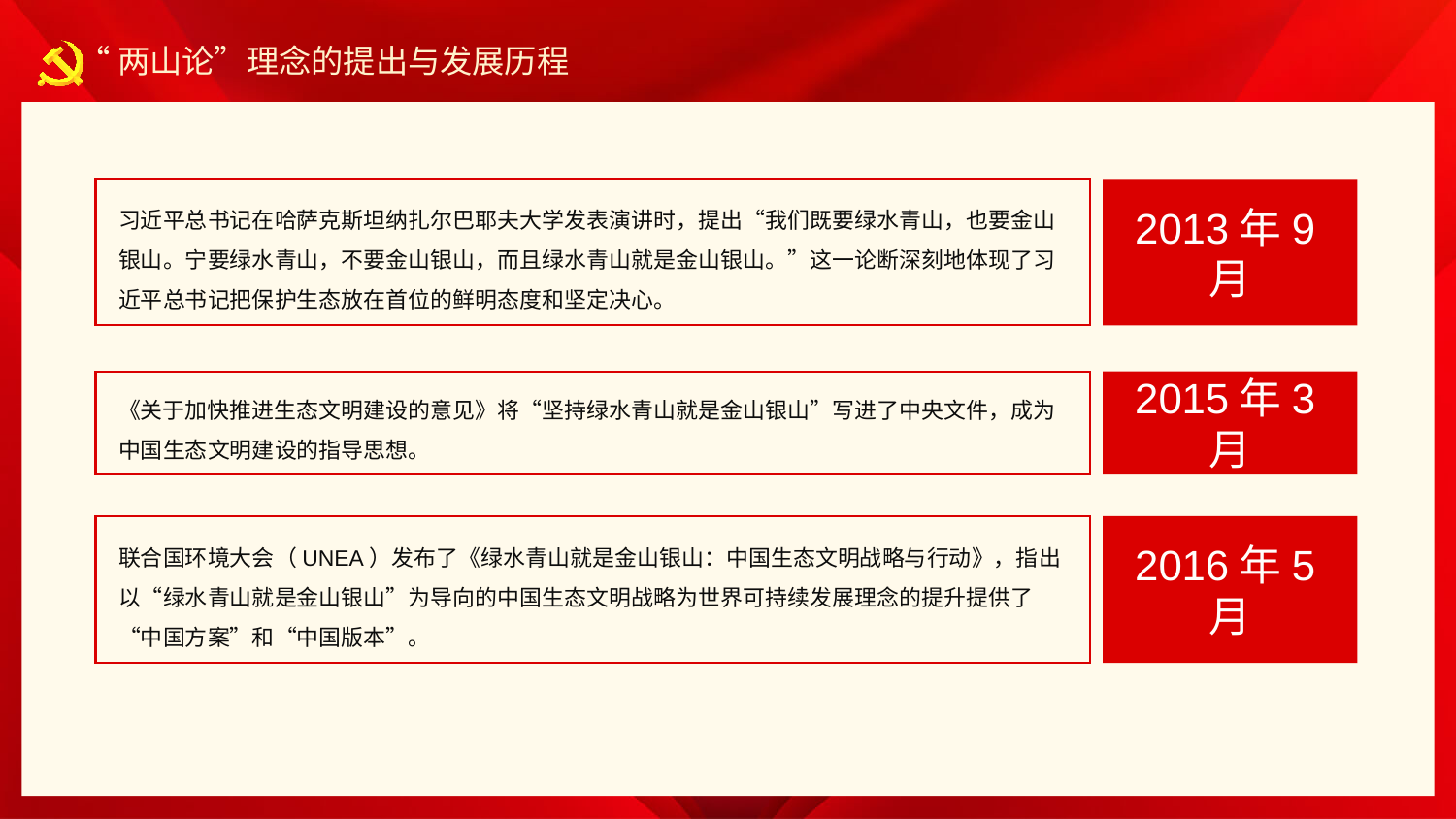

2013年9月
习近平总书记在哈萨克斯坦纳扎尔巴耶夫大学发表演讲时，提出“我们既要绿水青山，也要金山银山。宁要绿水青山，不要金山银山，而且绿水青山就是金山银山。”这一论断深刻地体现了习近平总书记把保护生态放在首位的鲜明态度和坚定决心。

2015年3月
《关于加快推进生态文明建设的意见》将“坚持绿水青山就是金山银山”写进了中央文件，成为中国生态文明建设的指导思想。

2016年5月
联合国环境大会（UNEA）发布了《绿水青山就是金山银山：中国生态文明战略与行动》，指出以“绿水青山就是金山银山”为导向的中国生态文明战略为世界可持续发展理念的提升提供了“中国方案”和“中国版本”。